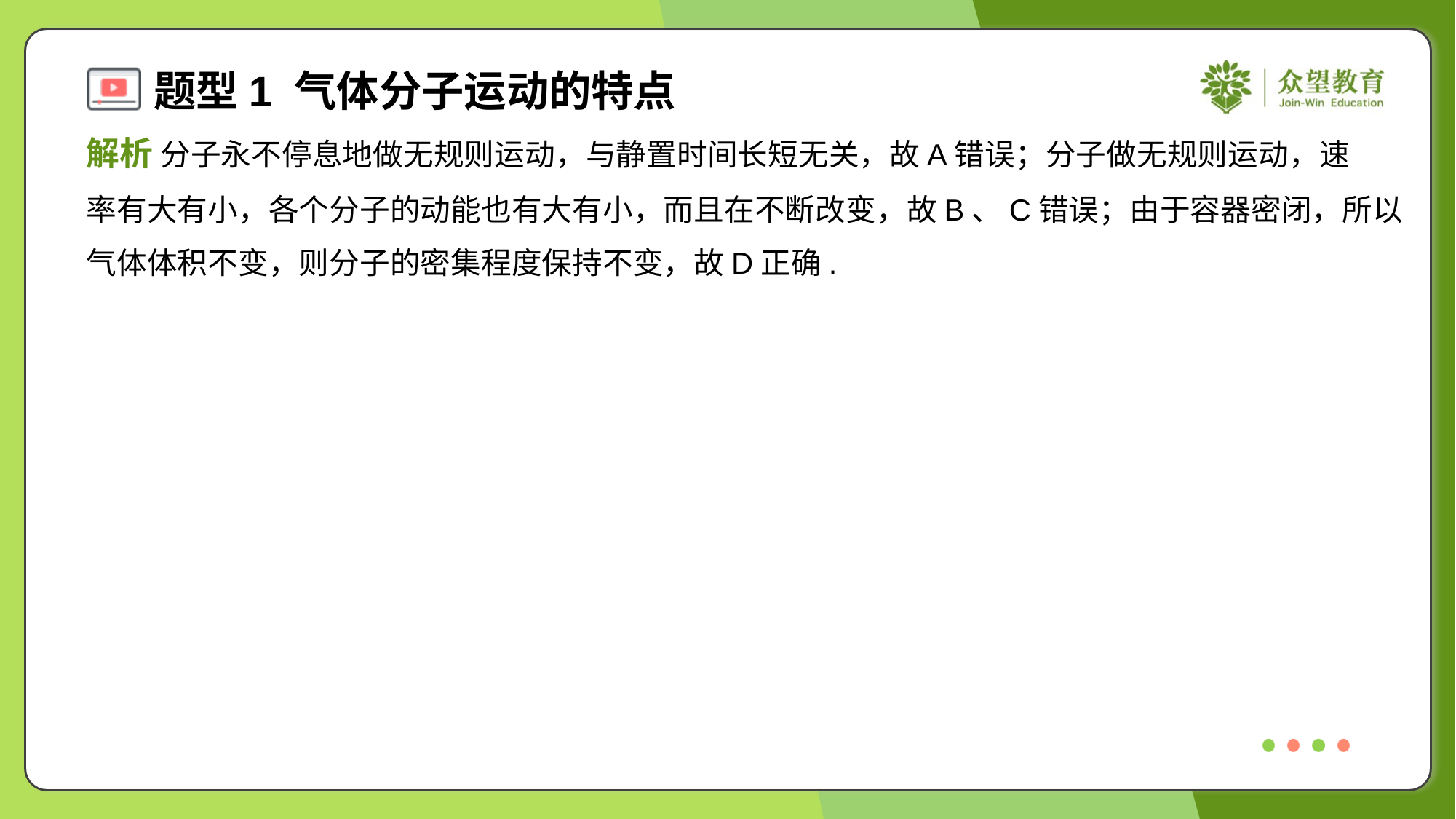

解析 分子永不停息地做无规则运动，与静置时间长短无关，故A错误；分子做无规则运动，速
率有大有小，各个分子的动能也有大有小，而且在不断改变，故B、C错误；由于容器密闭，所以
气体体积不变，则分子的密集程度保持不变，故D正确.